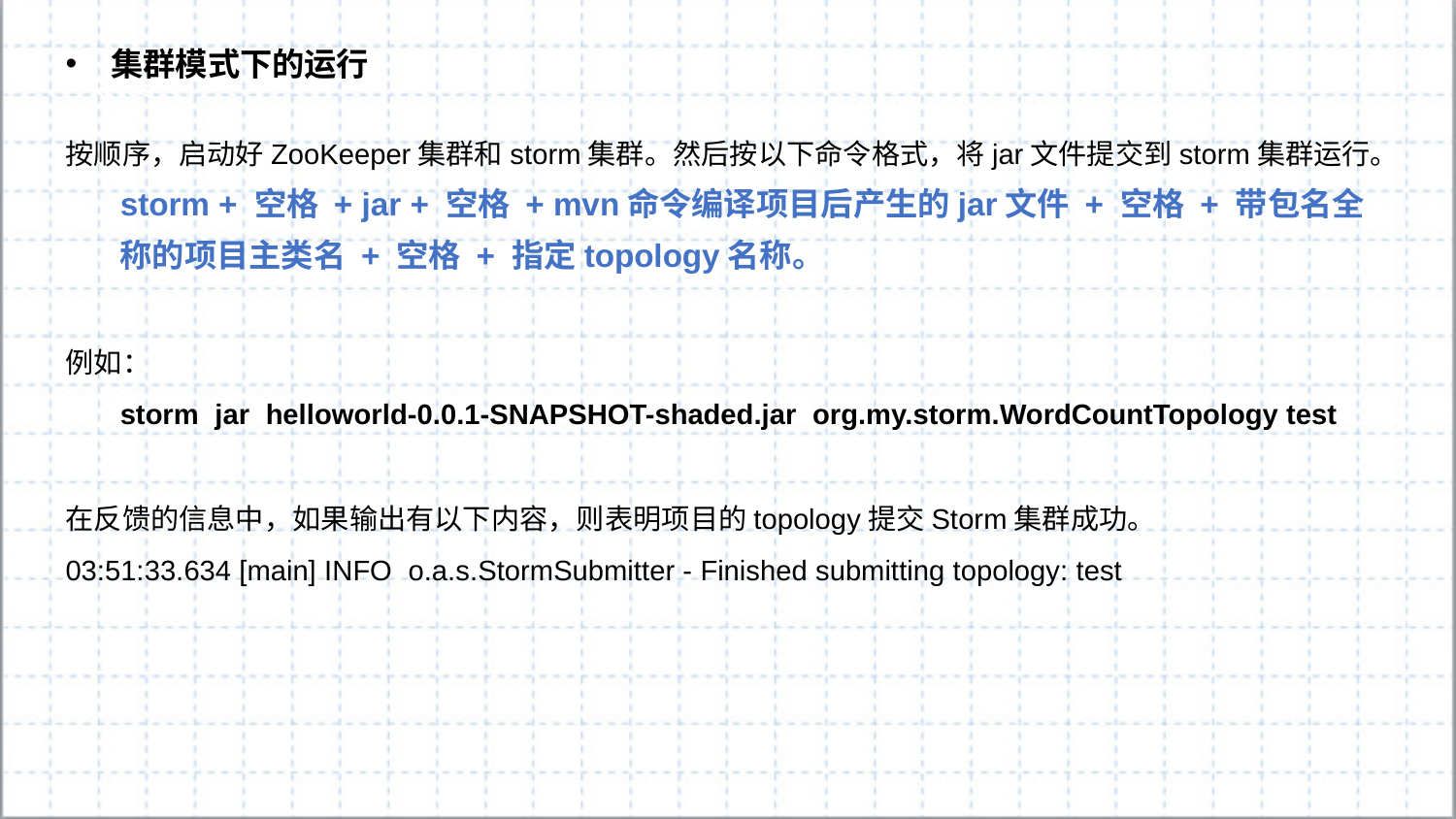

集群模式下的运行
按顺序，启动好ZooKeeper集群和storm集群。然后按以下命令格式，将jar文件提交到storm集群运行。
storm + 空格 + jar + 空格 + mvn命令编译项目后产生的jar文件 + 空格 + 带包名全称的项目主类名 + 空格 + 指定topology名称。

例如：
storm  jar  helloworld-0.0.1-SNAPSHOT-shaded.jar  org.my.storm.WordCountTopology test

在反馈的信息中，如果输出有以下内容，则表明项目的topology提交Storm集群成功。
03:51:33.634 [main] INFO  o.a.s.StormSubmitter - Finished submitting topology: test